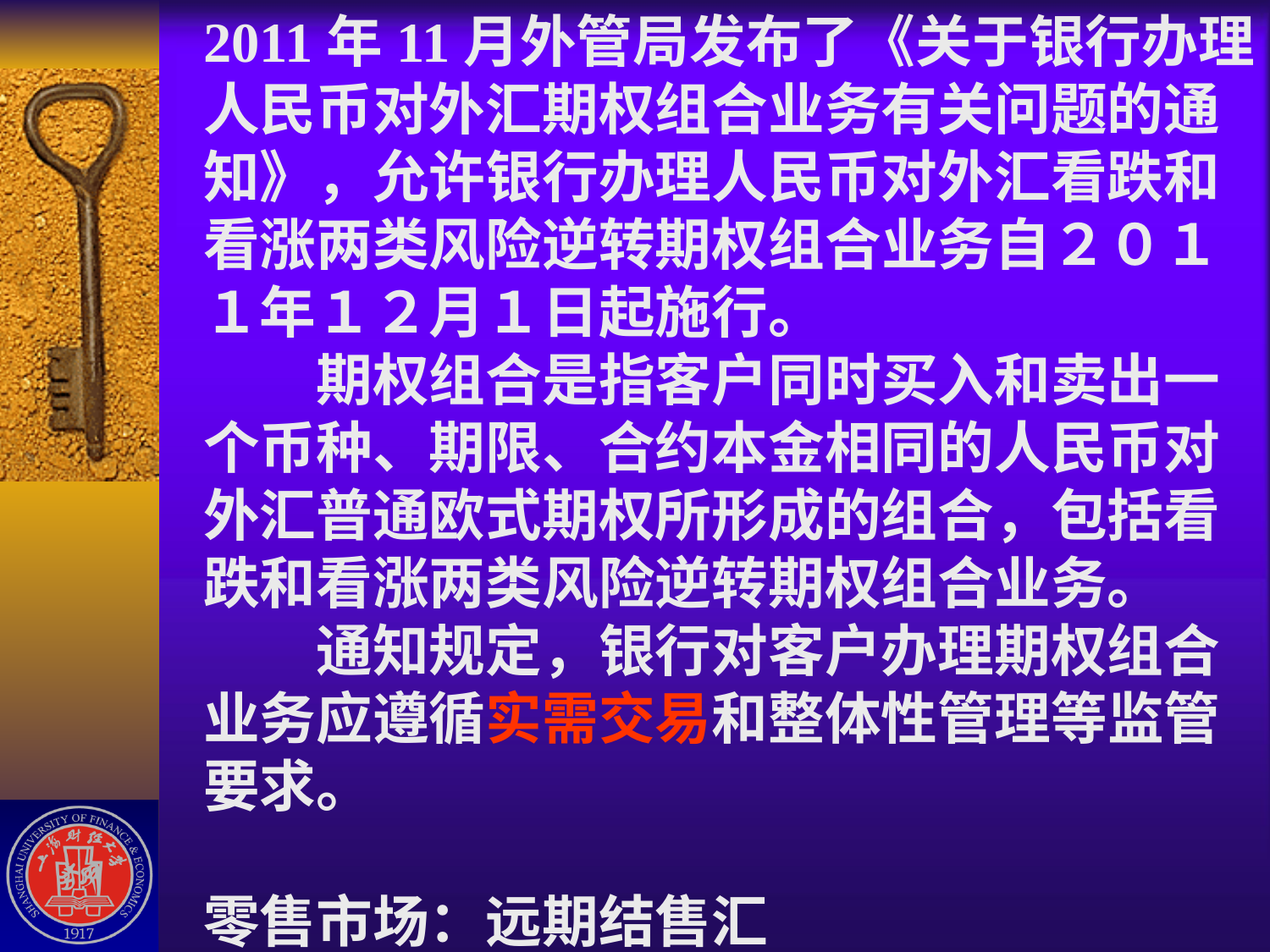

# 2011年11月外管局发布了《关于银行办理人民币对外汇期权组合业务有关问题的通知》，允许银行办理人民币对外汇看跌和看涨两类风险逆转期权组合业务自２０１１年１２月１日起施行。 　　期权组合是指客户同时买入和卖出一个币种、期限、合约本金相同的人民币对外汇普通欧式期权所形成的组合，包括看跌和看涨两类风险逆转期权组合业务。 　　通知规定，银行对客户办理期权组合业务应遵循实需交易和整体性管理等监管要求。 零售市场：远期结售汇